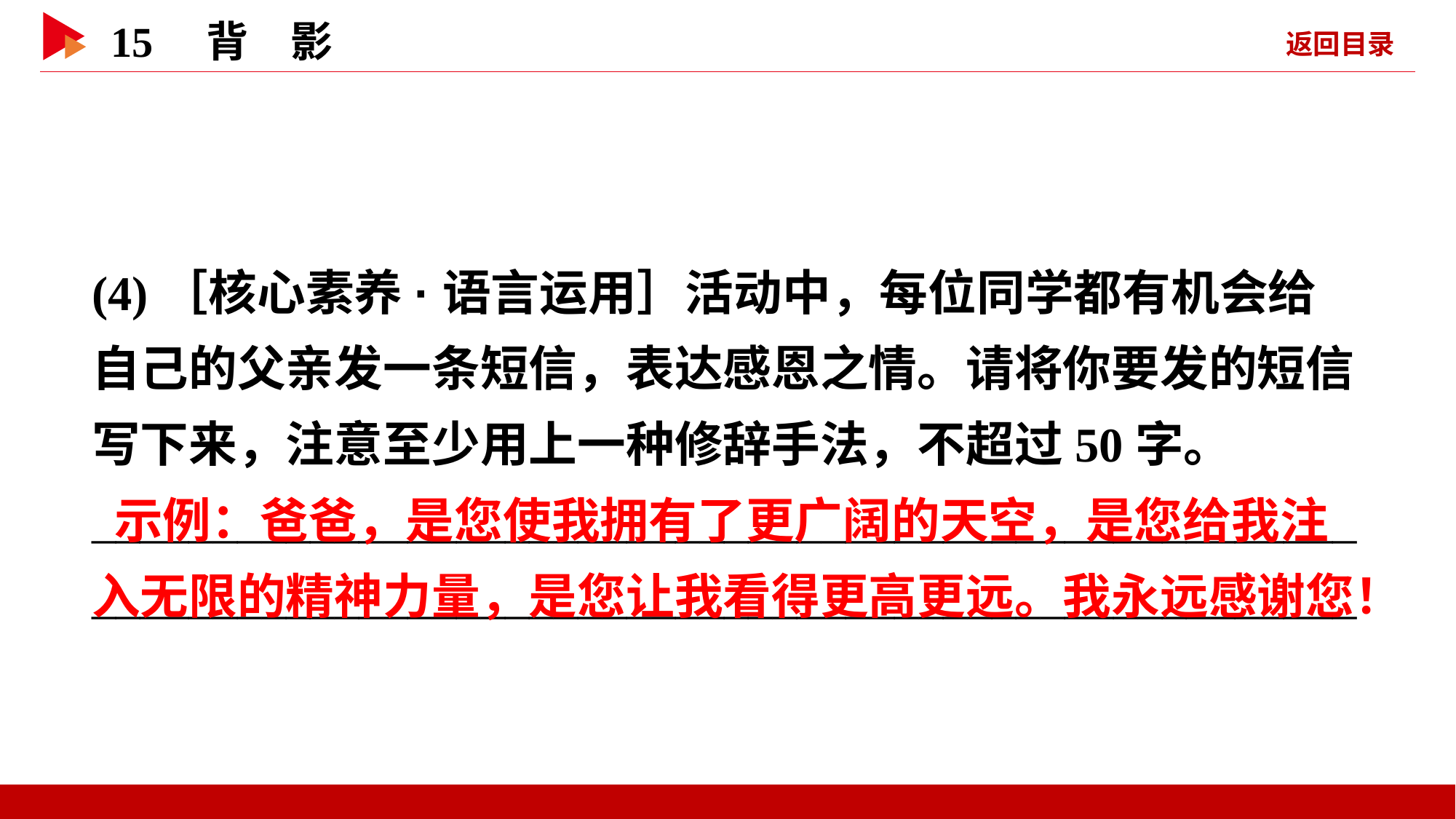

(4)［核心素养·语言运用］活动中，每位同学都有机会给自己的父亲发一条短信，表达感恩之情。请将你要发的短信写下来，注意至少用上一种修辞手法，不超过50字。
________________________________________________________________________________________________________
 示例：爸爸，是您使我拥有了更广阔的天空，是您给我注入无限的精神力量，是您让我看得更高更远。我永远感谢您！